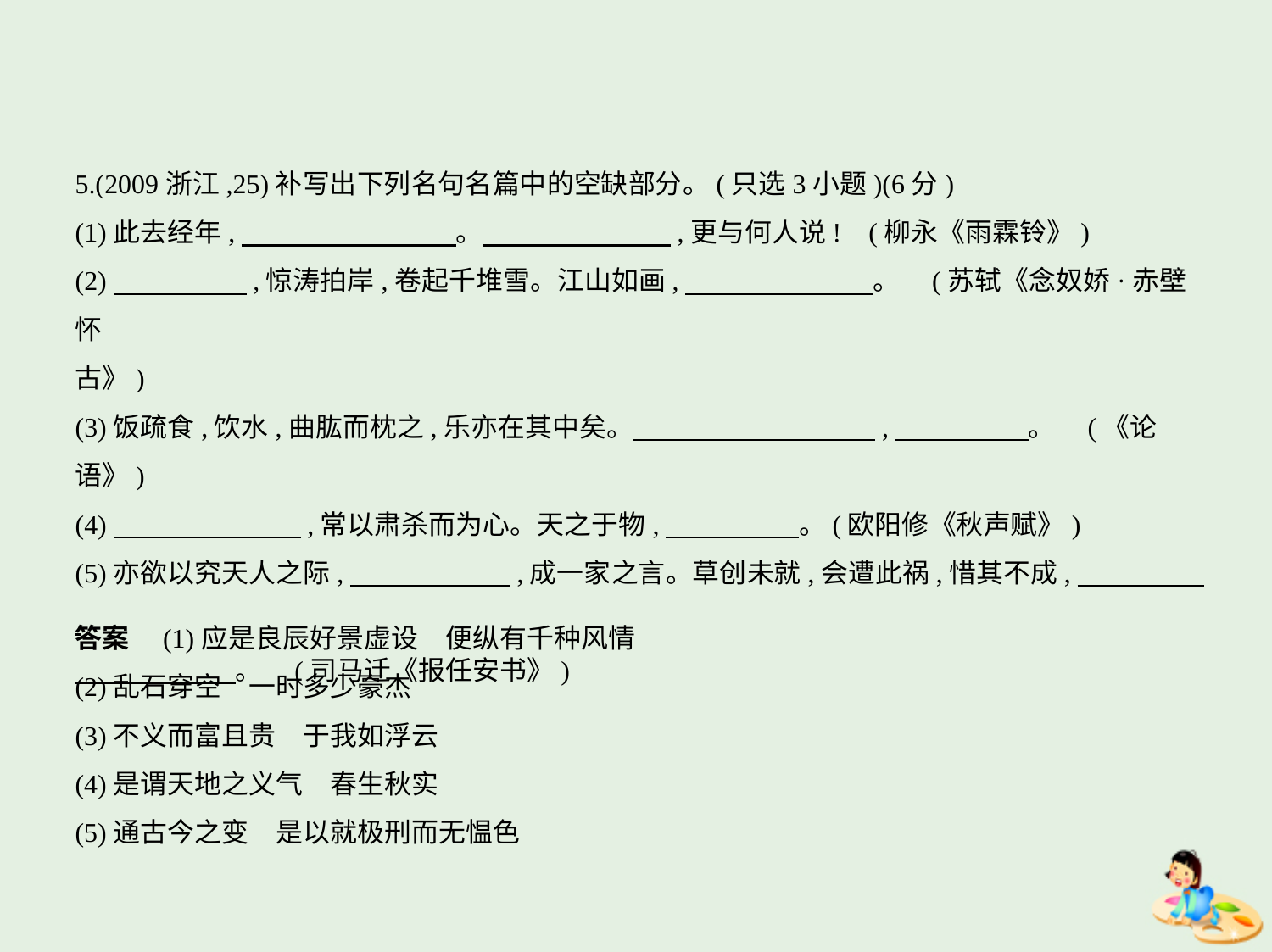

5.(2009浙江,25)补写出下列名句名篇中的空缺部分。(只选3小题)(6分)
(1)此去经年,　　　　　　　    。　　　　　　    ,更与何人说! (柳永《雨霖铃》)
(2)　　　　    ,惊涛拍岸,卷起千堆雪。江山如画,　　　　　　    。 (苏轼《念奴娇·赤壁怀
古》)
(3)饭疏食,饮水,曲肱而枕之,乐亦在其中矣。　　　　　　　　    ,　　　　    。 (《论
语》)
(4)　　　　　　    ,常以肃杀而为心。天之于物,　　　　    。(欧阳修《秋声赋》)
(5)亦欲以究天人之际,　　　　　    ,成一家之言。草创未就,会遭此祸,惜其不成,　　　　    
　　　　　    。 (司马迁《报任安书》)
答案　(1)应是良辰好景虚设　便纵有千种风情
(2)乱石穿空　一时多少豪杰
(3)不义而富且贵　于我如浮云
(4)是谓天地之义气　春生秋实
(5)通古今之变　是以就极刑而无愠色